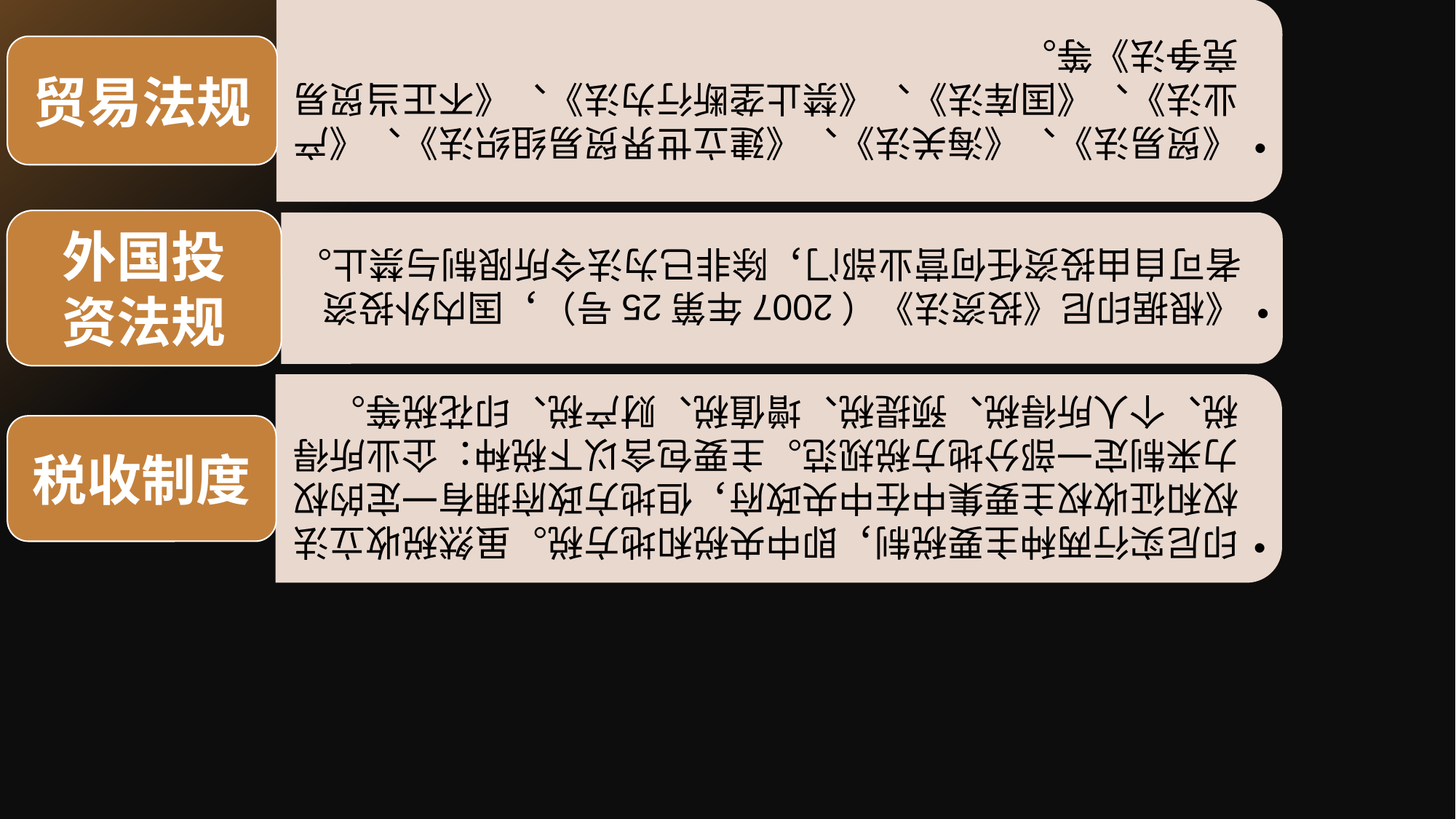

# 三、法律环境
《贸易法》、《海关法》、《建立世界贸易组织法》、《产业法》、《国库法》、《禁止垄断行为法》、《不正当贸易竞争法》等。
贸易法规
《根据印尼《投资法》（2007年第25号），国内外投资者可自由投资任何营业部门，除非已为法令所限制与禁止。
外国投
资法规
印尼实行两种主要税制，即中央税和地方税。虽然税收立法权和征收权主要集中在中央政府，但地方政府拥有一定的权力来制定一部分地方税规范。主要包含以下税种：企业所得税、个人所得税、预提税、增值税、财产税、印花税等。
税收制度